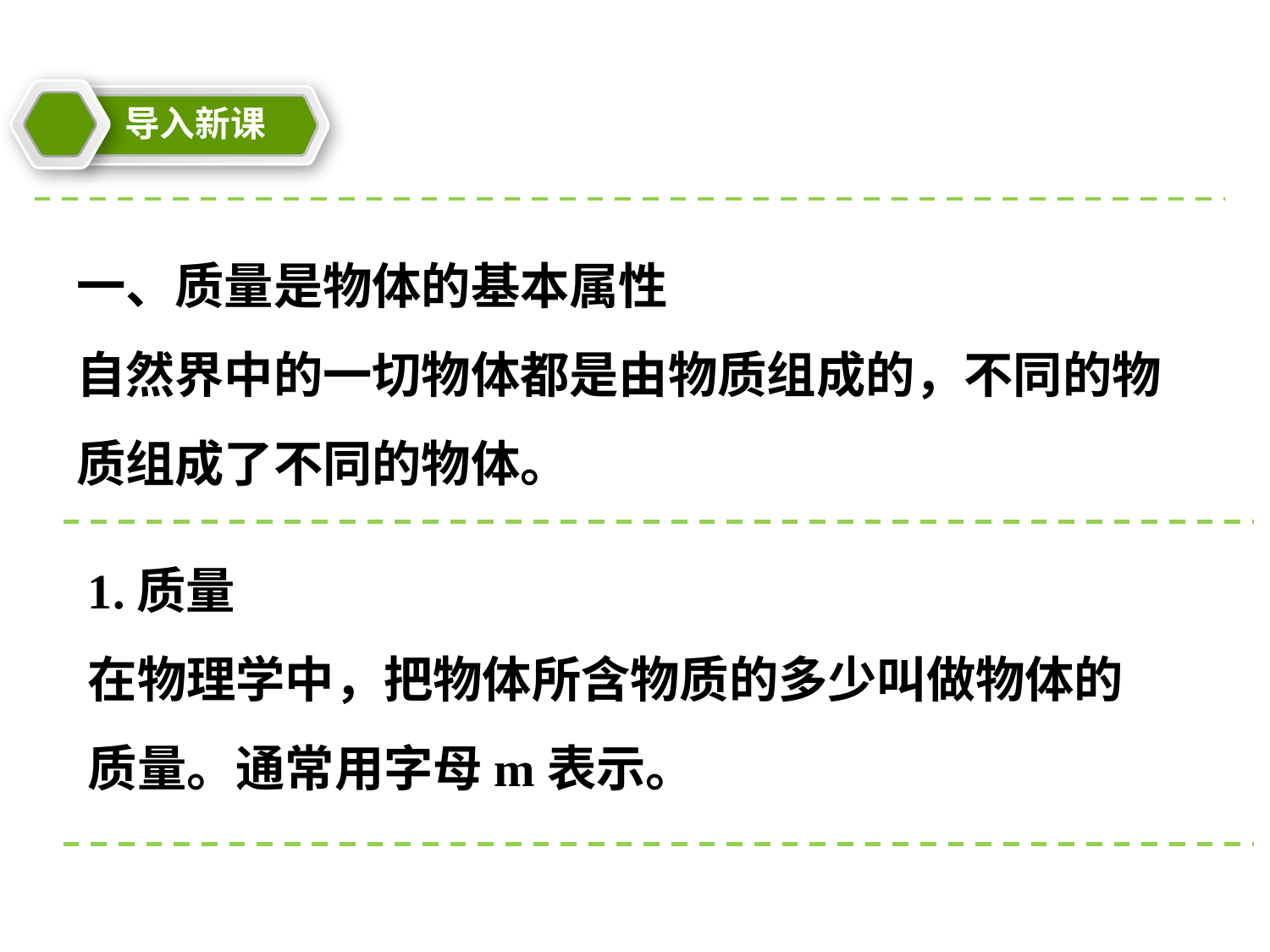

导入新课
教学目标
一、质量是物体的基本属性
自然界中的一切物体都是由物质组成的，不同的物质组成了不同的物体。
1.质量
在物理学中，把物体所含物质的多少叫做物体的质量。通常用字母m表示。